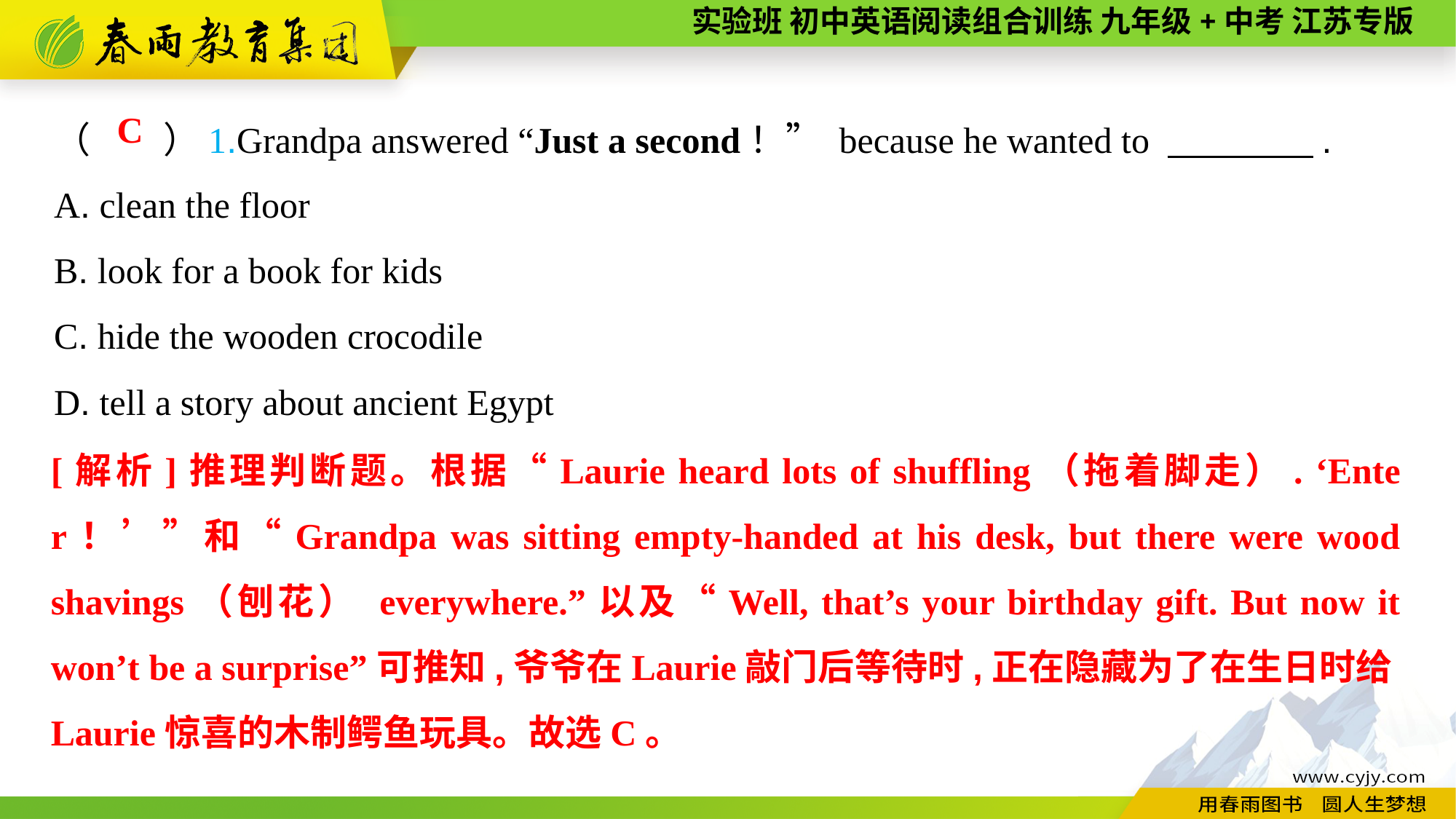

（　　）1.Grandpa answered “Just a second！” because he wanted to 　　　　.
A. clean the floor
B. look for a book for kids
C. hide the wooden crocodile
D. tell a story about ancient Egypt
 C
[解析]推理判断题。根据“Laurie heard lots of shuffling（拖着脚走）. ‘Enter！’”和“Grandpa was sitting empty-handed at his desk, but there were wood shavings（刨花） everywhere.”以及“Well, that’s your birthday gift. But now it won’t be a surprise”可推知,爷爷在Laurie敲门后等待时,正在隐藏为了在生日时给Laurie惊喜的木制鳄鱼玩具。故选C。